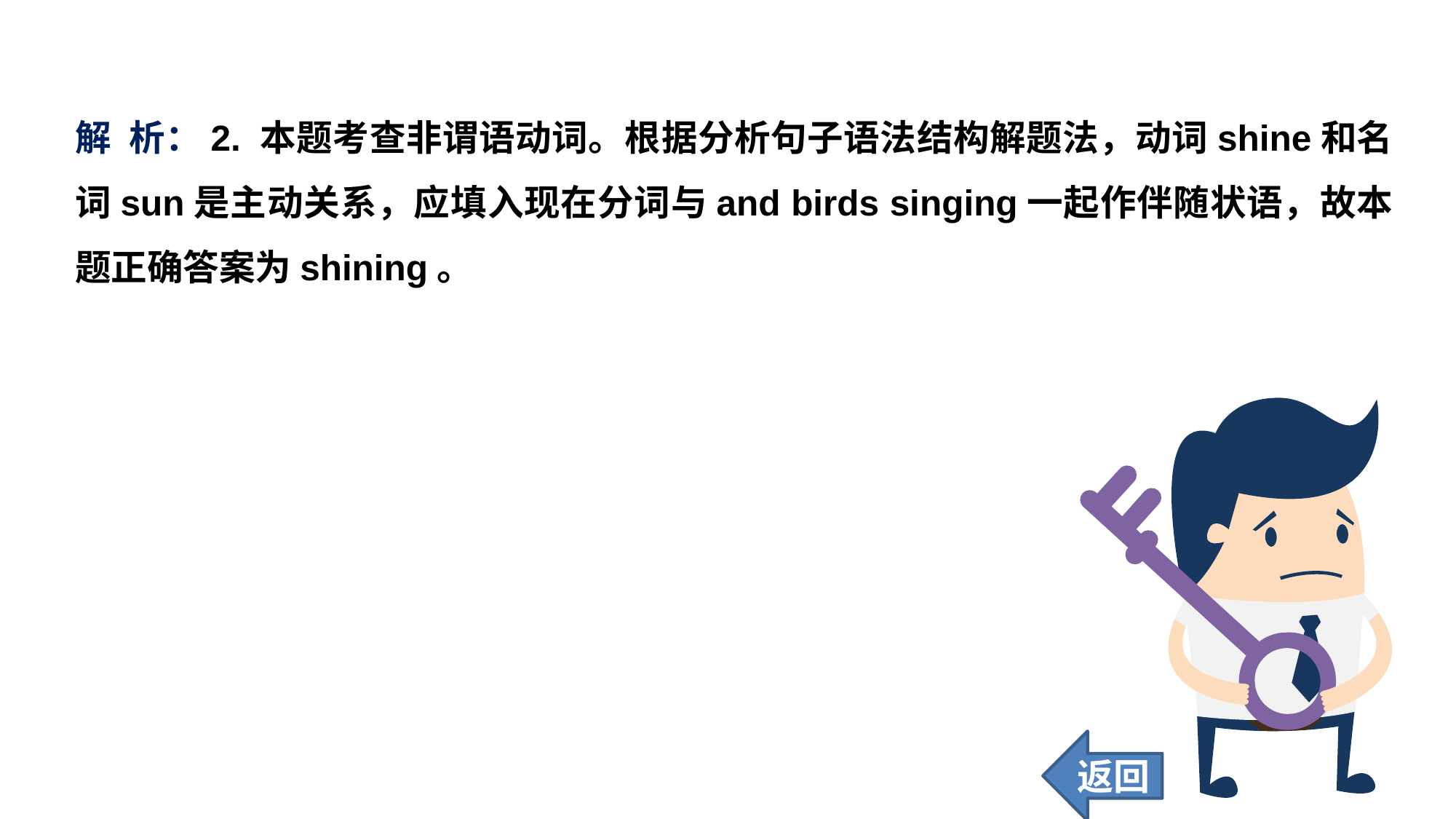

解  析：2. 本题考查非谓语动词。根据分析句子语法结构解题法，动词shine和名词sun是主动关系，应填入现在分词与and birds singing一起作伴随状语，故本题正确答案为shining。

返回
196